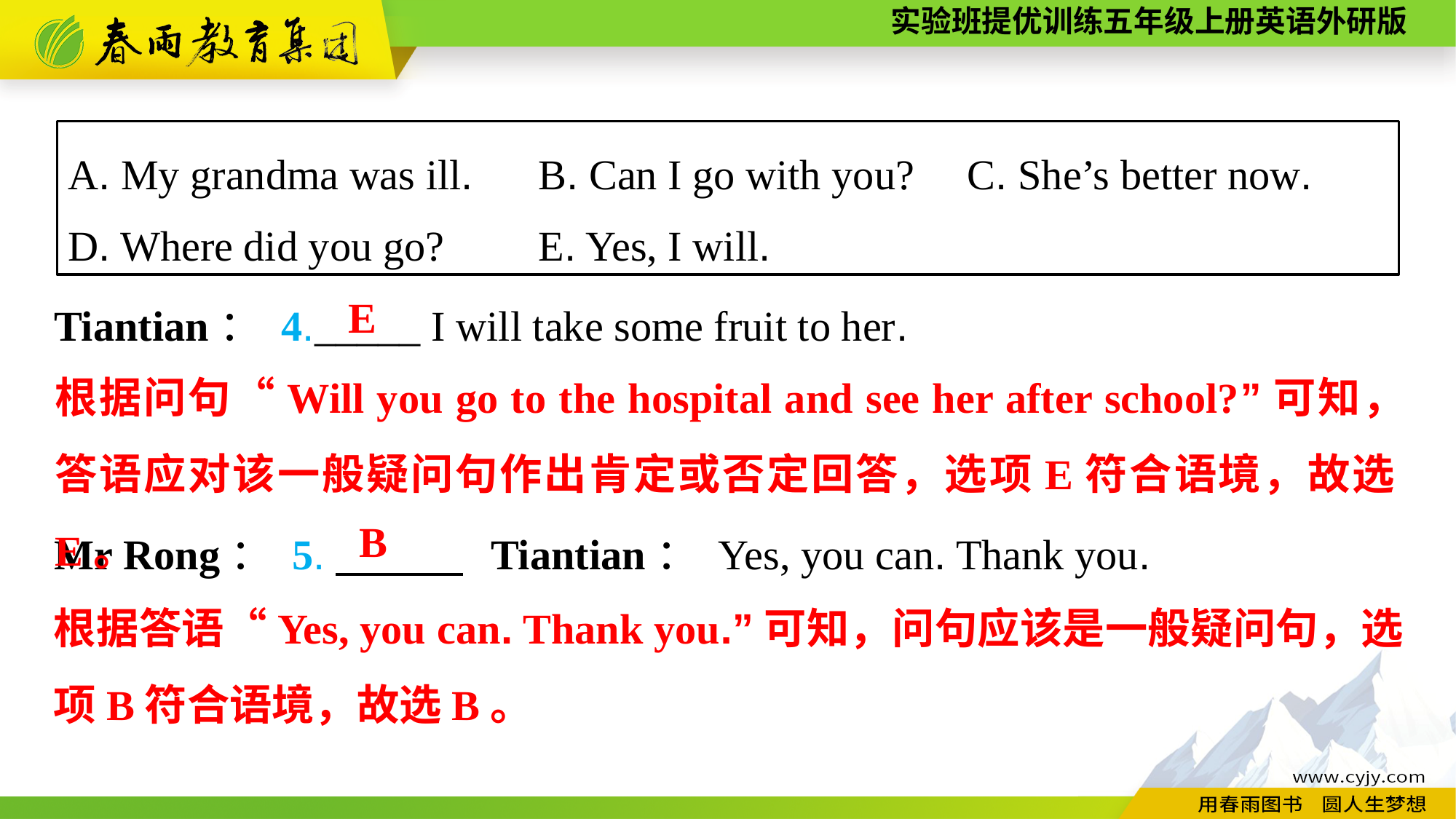

A. My grandma was ill. 	B. Can I go with you? 	C. She’s better now.
D. Where did you go? 	E. Yes, I will.
Tiantian： 4._____ I will take some fruit to her.

Mr Rong： 5.　　　	Tiantian： Yes, you can. Thank you.
E
根据问句“Will you go to the hospital and see her after school?”可知，答语应对该一般疑问句作出肯定或否定回答，选项E符合语境，故选E。
B
根据答语“Yes, you can. Thank you.”可知，问句应该是一般疑问句，选项B符合语境，故选B。